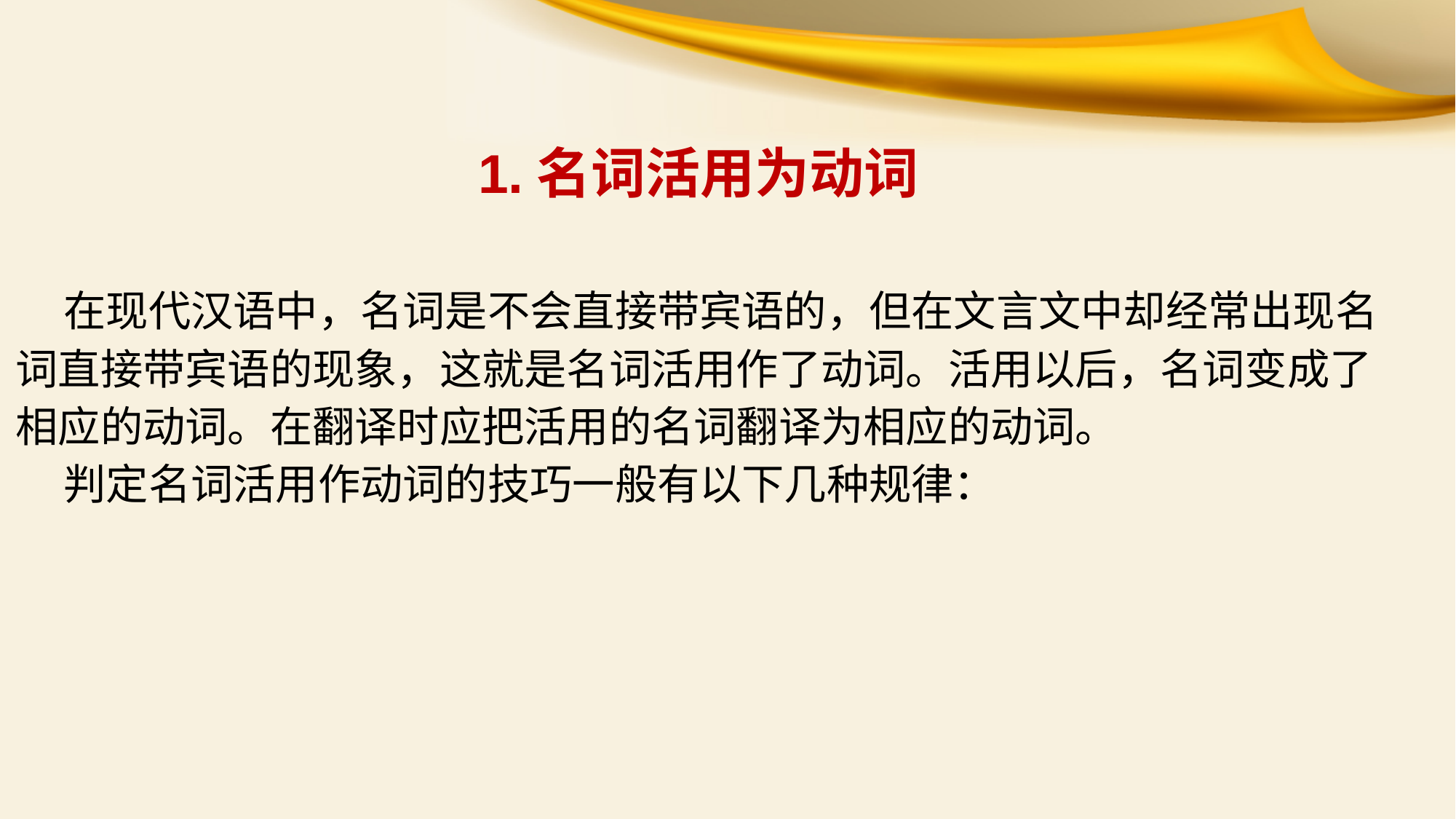

1.名词活用为动词
    在现代汉语中，名词是不会直接带宾语的，但在文言文中却经常出现名词直接带宾语的现象，这就是名词活用作了动词。活用以后，名词变成了相应的动词。在翻译时应把活用的名词翻译为相应的动词。
    判定名词活用作动词的技巧一般有以下几种规律：